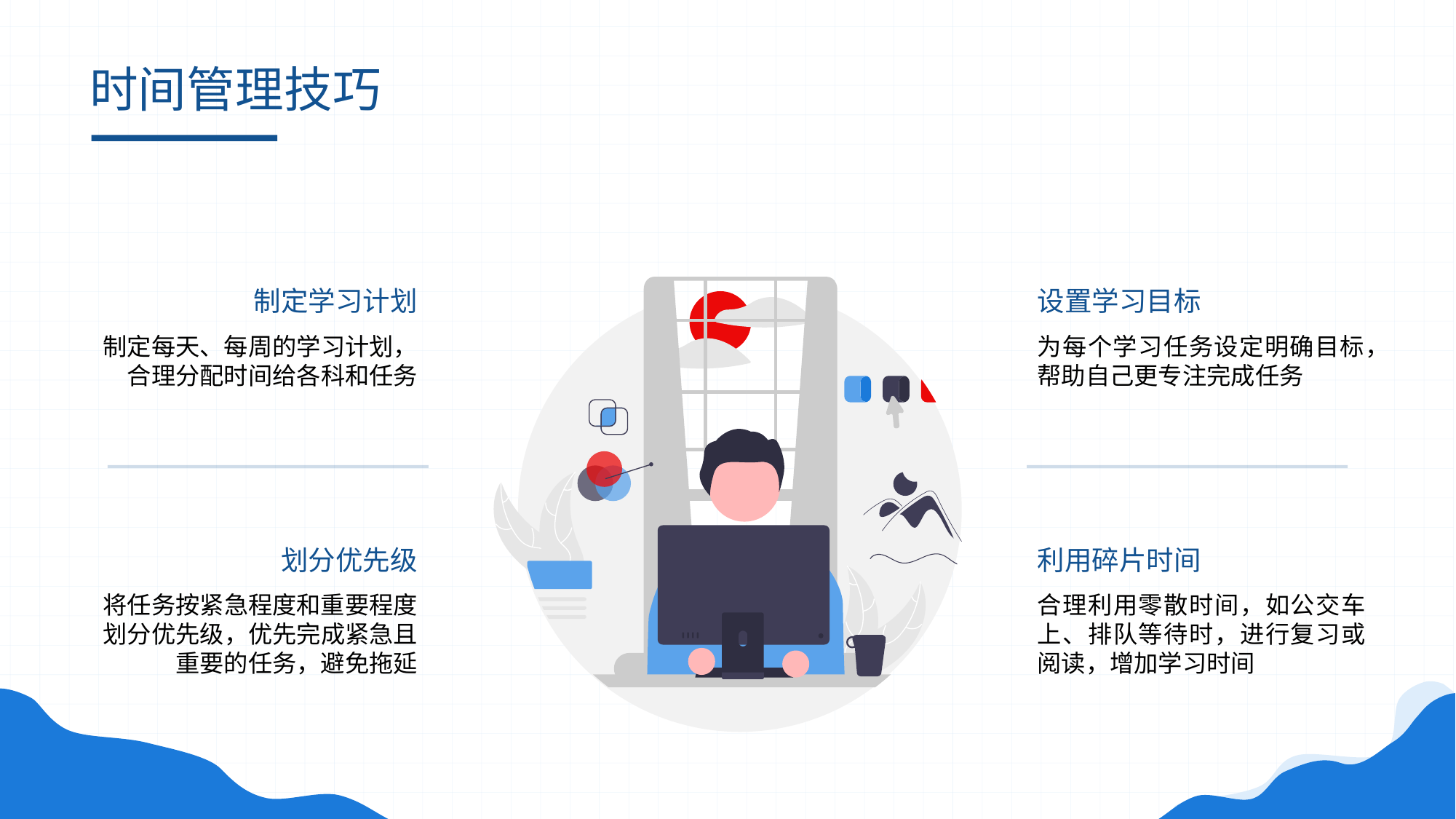

# 时间管理技巧

制定学习计划
设置学习目标
制定每天、每周的学习计划，合理分配时间给各科和任务
为每个学习任务设定明确目标，帮助自己更专注完成任务
划分优先级
利用碎片时间
将任务按紧急程度和重要程度划分优先级，优先完成紧急且重要的任务，避免拖延
合理利用零散时间，如公交车上、排队等待时，进行复习或阅读，增加学习时间